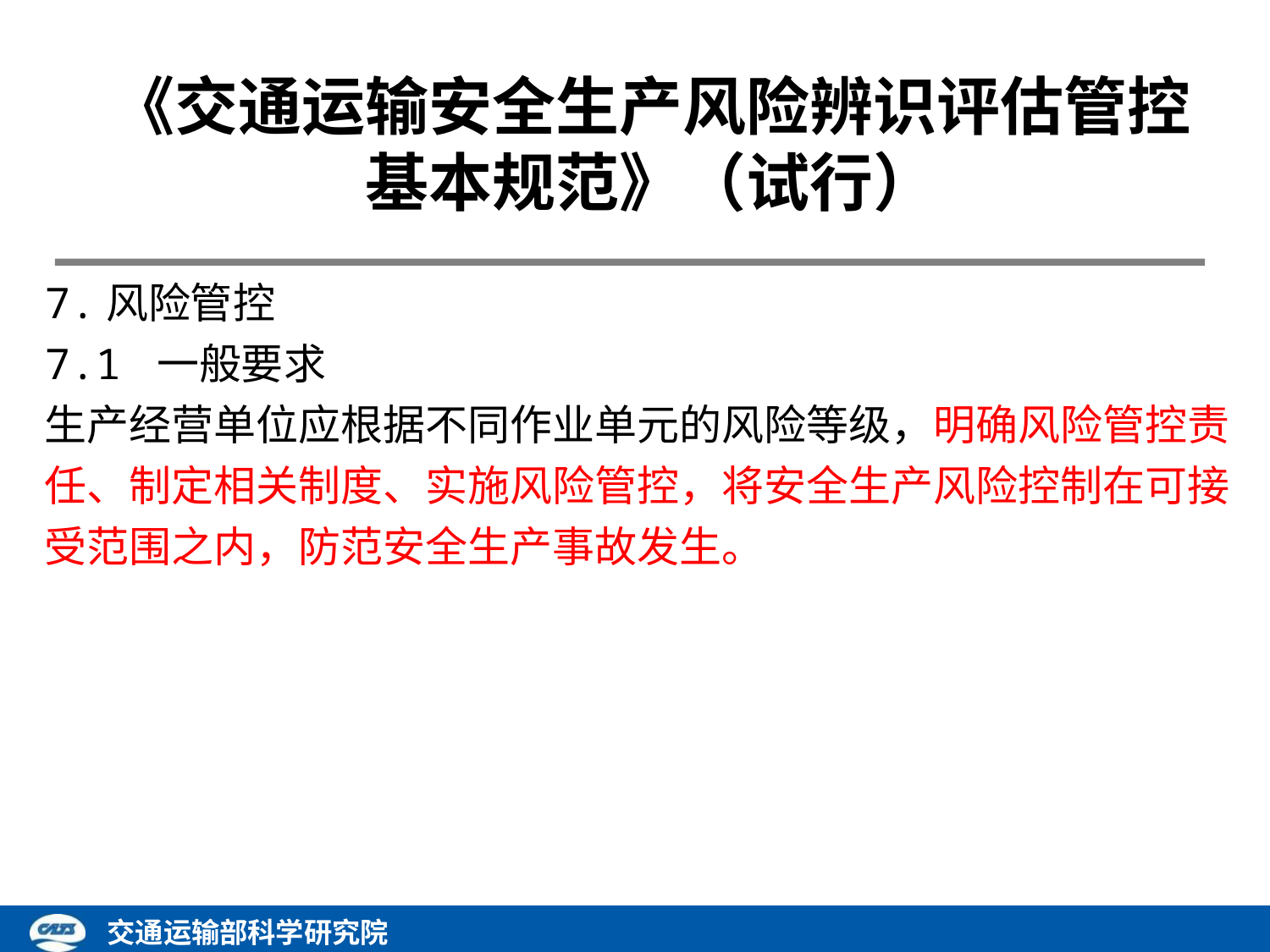

《交通运输安全生产风险辨识评估管控基本规范》（试行）
7.风险管控
7.1 一般要求
生产经营单位应根据不同作业单元的风险等级，明确风险管控责任、制定相关制度、实施风险管控，将安全生产风险控制在可接受范围之内，防范安全生产事故发生。